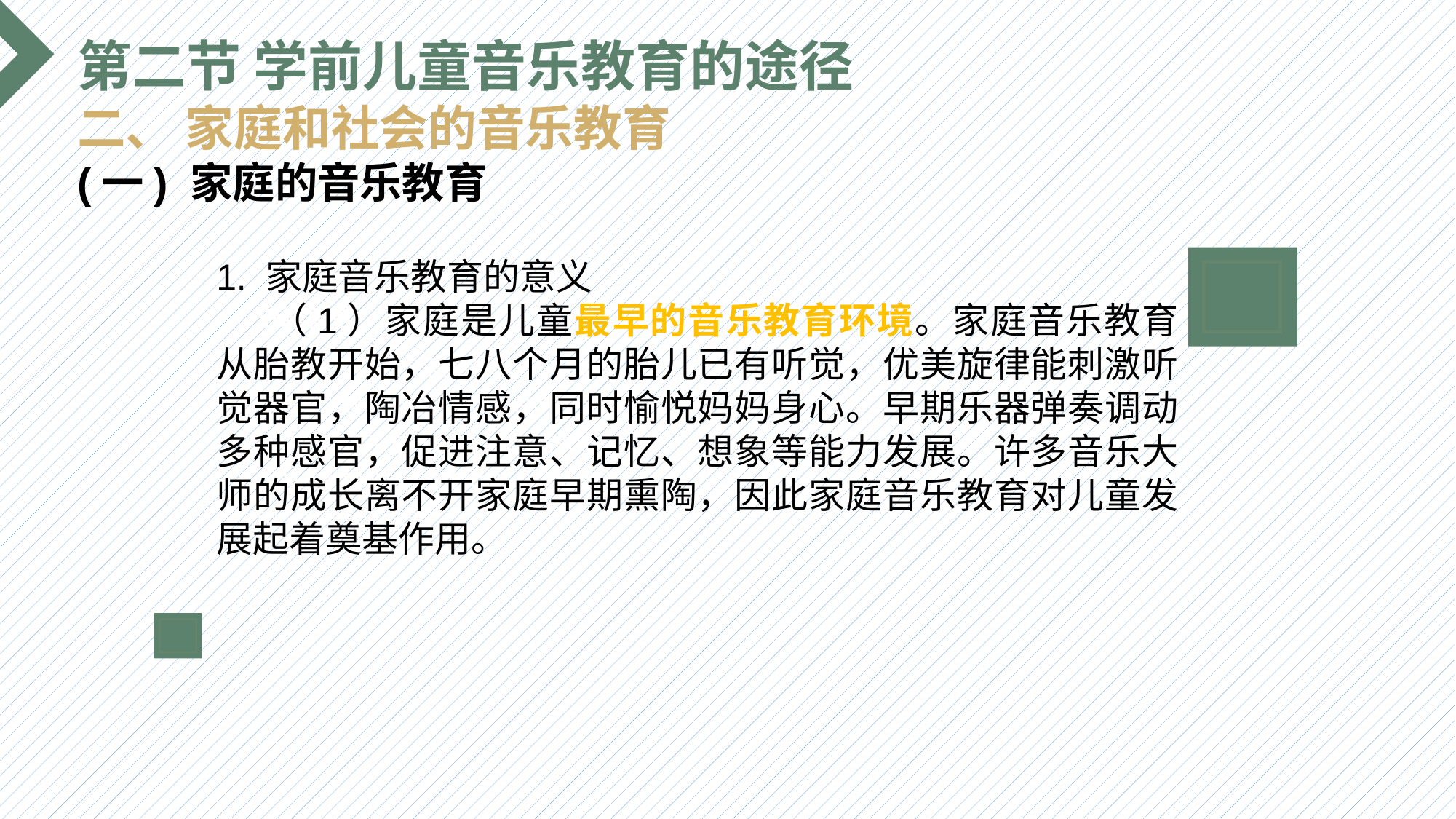

第二节 学前儿童音乐教育的途径
二、 家庭和社会的音乐教育
(一) 家庭的音乐教育

1. 家庭音乐教育的意义
（1）家庭是儿童最早的音乐教育环境。家庭音乐教育从胎教开始，七八个月的胎儿已有听觉，优美旋律能刺激听觉器官，陶冶情感，同时愉悦妈妈身心。早期乐器弹奏调动多种感官，促进注意、记忆、想象等能力发展。许多音乐大师的成长离不开家庭早期熏陶，因此家庭音乐教育对儿童发展起着奠基作用。

选题背景
输入您的内容，请简要说明，言简意赅即可输入您的内容，请简要说明，言简意赅即可输入您的内容，请简要说明，言简意赅即可输入您的内容，请简要说明，言简意赅即可